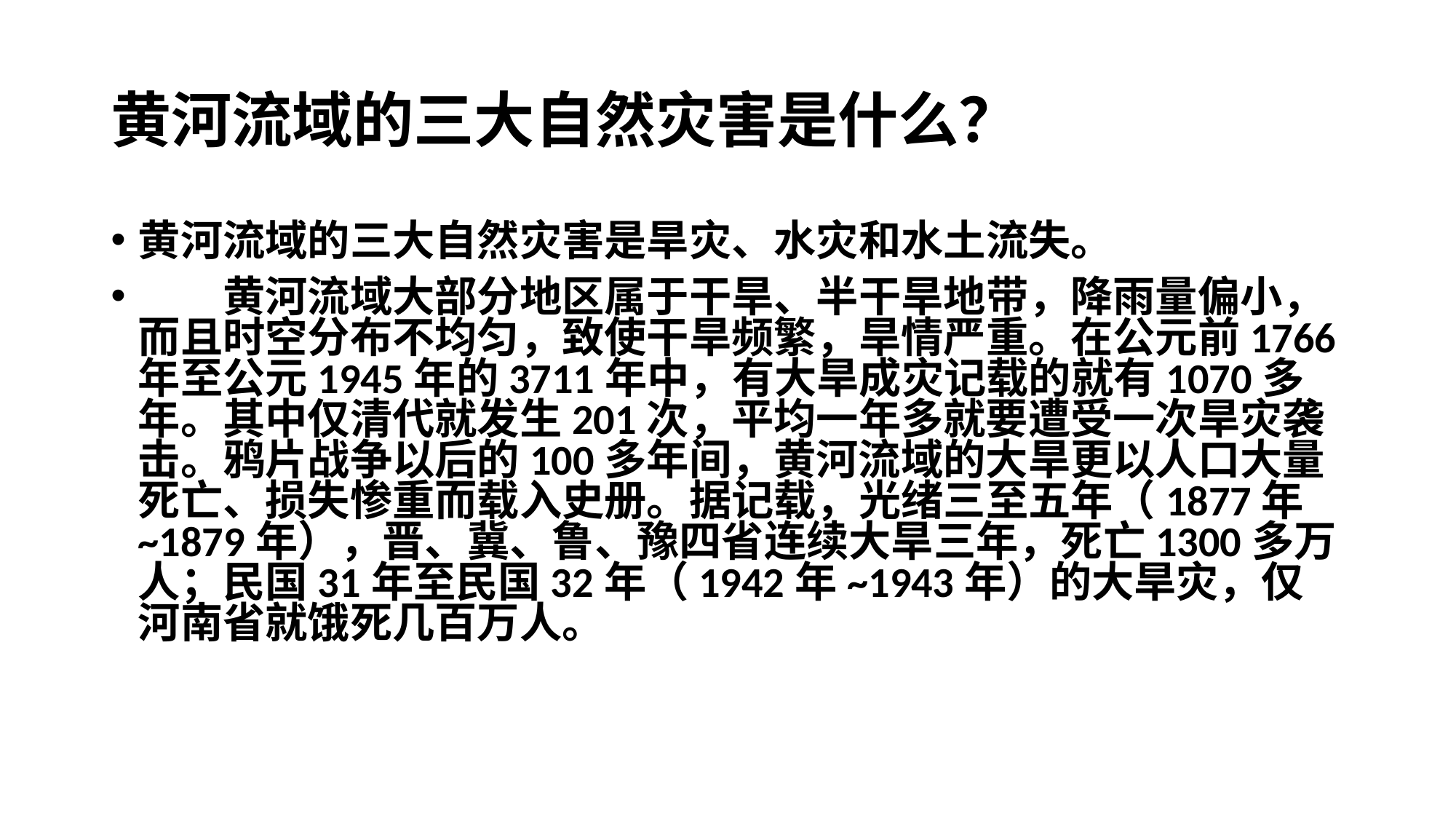

# 黄河流域的三大自然灾害是什么？
黄河流域的三大自然灾害是旱灾、水灾和水土流失。
　　黄河流域大部分地区属于干旱、半干旱地带，降雨量偏小，而且时空分布不均匀，致使干旱频繁，旱情严重。在公元前1766年至公元1945年的3711年中，有大旱成灾记载的就有1070多年。其中仅清代就发生201次，平均一年多就要遭受一次旱灾袭击。鸦片战争以后的100多年间，黄河流域的大旱更以人口大量死亡、损失惨重而载入史册。据记载，光绪三至五年（1877年~1879年），晋、冀、鲁、豫四省连续大旱三年，死亡1300多万人；民国31年至民国32年（1942年~1943年）的大旱灾，仅河南省就饿死几百万人。